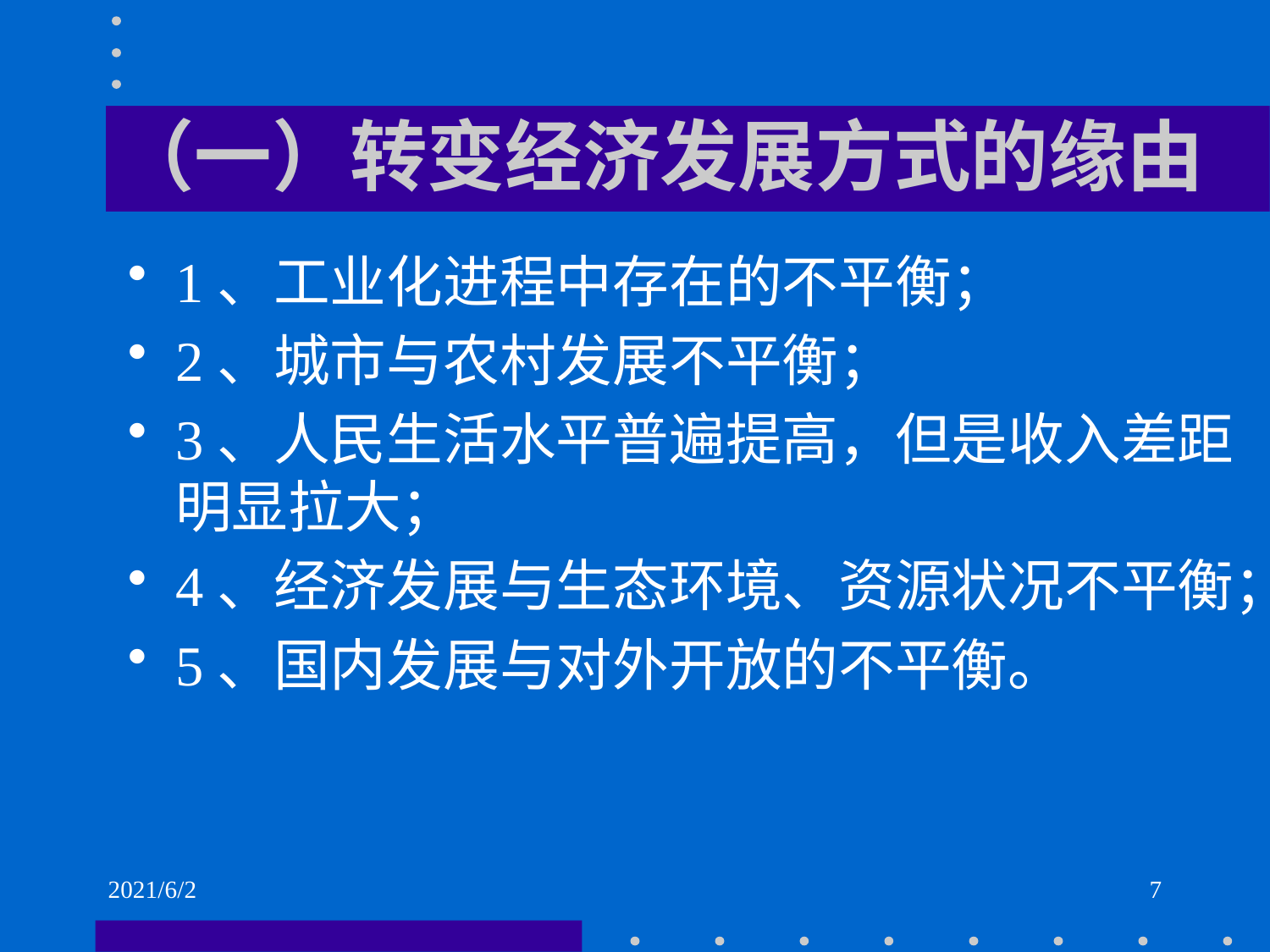

# （一）转变经济发展方式的缘由
1、工业化进程中存在的不平衡；
2、城市与农村发展不平衡；
3、人民生活水平普遍提高，但是收入差距明显拉大；
4、经济发展与生态环境、资源状况不平衡；
5、国内发展与对外开放的不平衡。
2021/6/2
7